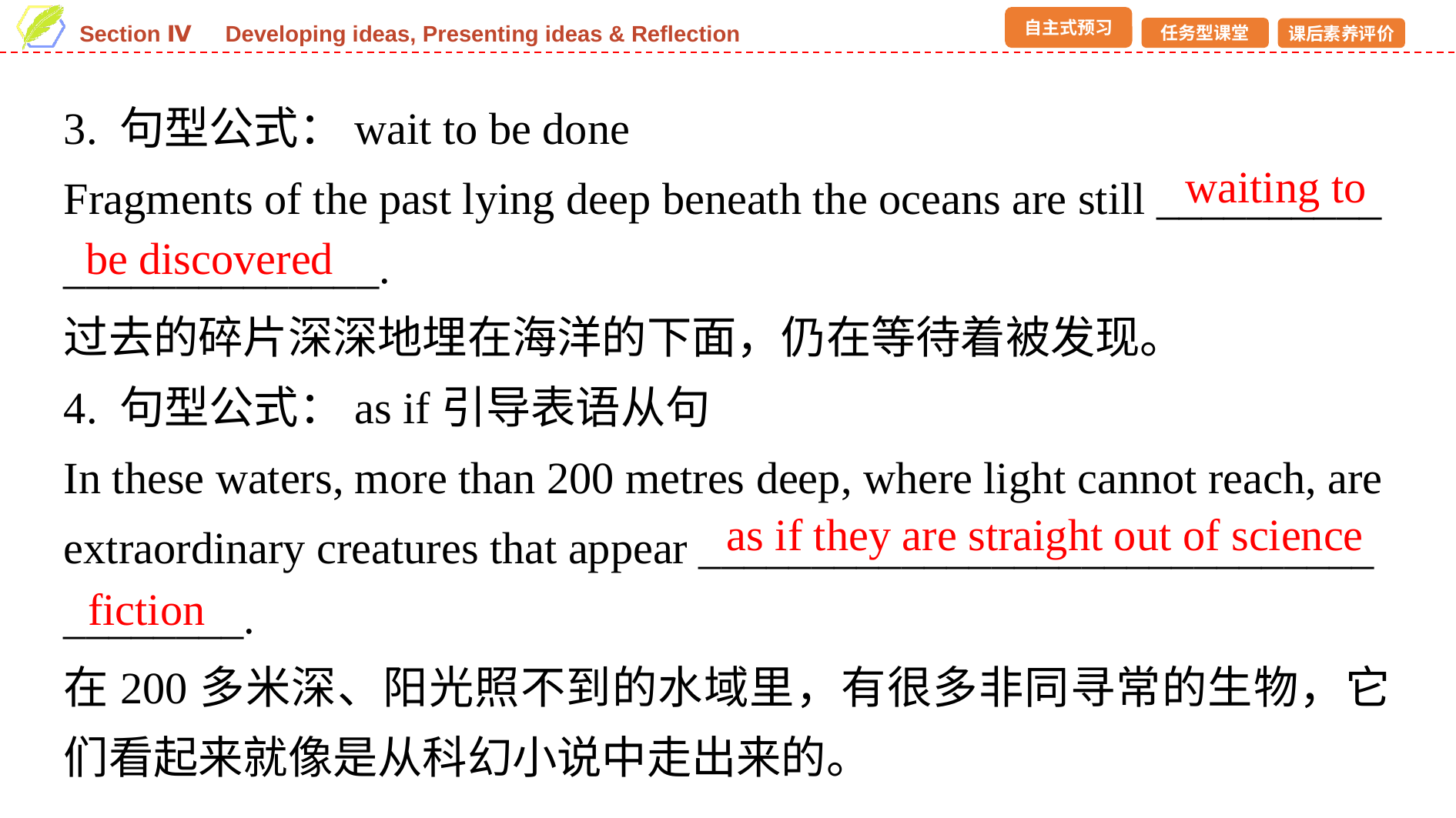

3. 句型公式：wait to be done
Fragments of the past lying deep beneath the oceans are still __________ ______________.
过去的碎片深深地埋在海洋的下面，仍在等待着被发现。
4. 句型公式：as if引导表语从句
In these waters, more than 200 metres deep, where light cannot reach, are extraordinary creatures that appear ______________________________ ________.
在200多米深、阳光照不到的水域里，有很多非同寻常的生物，它们看起来就像是从科幻小说中走出来的。
waiting to
be discovered
as if they are straight out of science
fiction